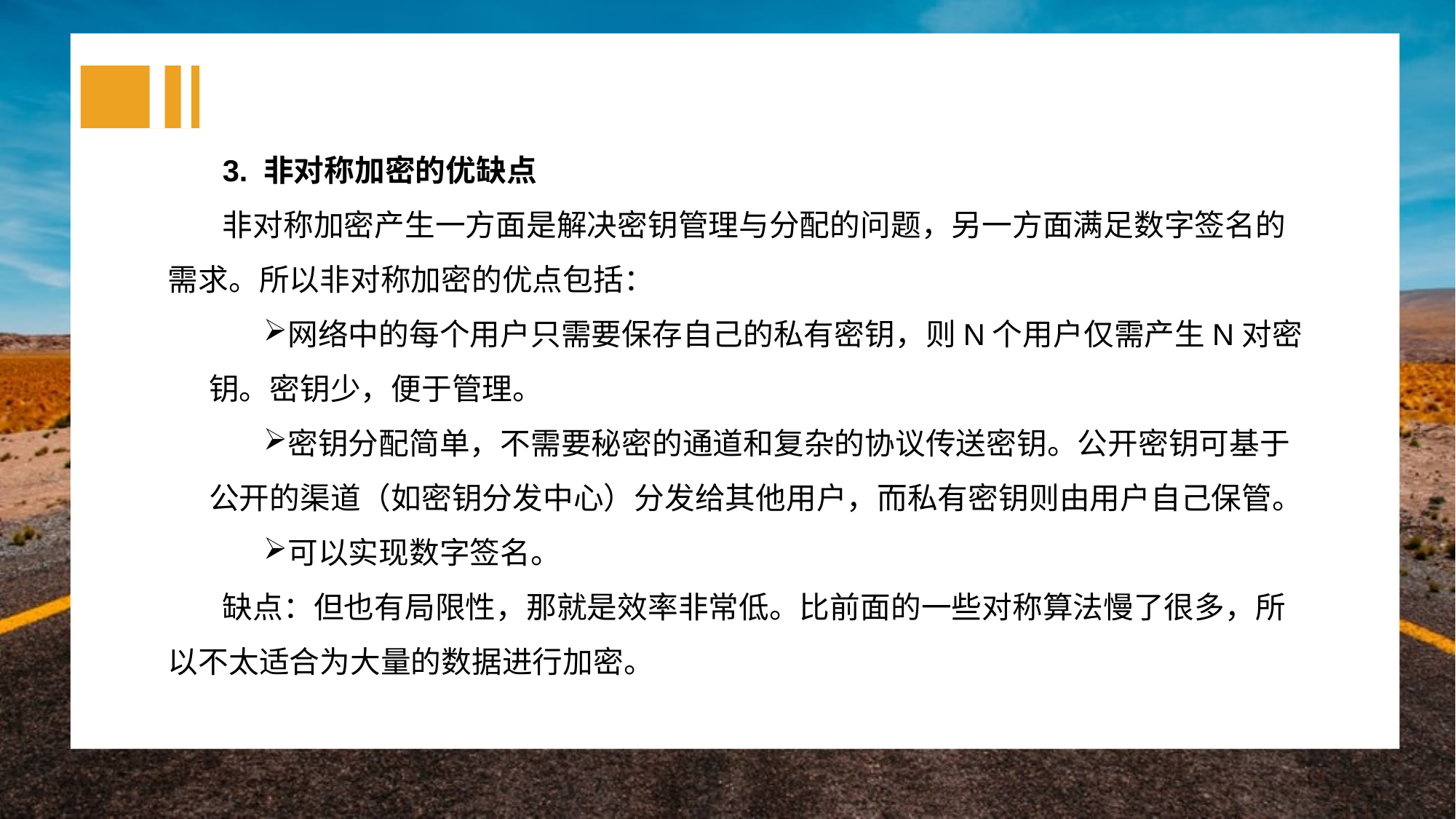

3. 非对称加密的优缺点
非对称加密产生一方面是解决密钥管理与分配的问题，另一方面满足数字签名的需求。所以非对称加密的优点包括：
网络中的每个用户只需要保存自己的私有密钥，则N个用户仅需产生N对密钥。密钥少，便于管理。
密钥分配简单，不需要秘密的通道和复杂的协议传送密钥。公开密钥可基于公开的渠道（如密钥分发中心）分发给其他用户，而私有密钥则由用户自己保管。
可以实现数字签名。
缺点：但也有局限性，那就是效率非常低。比前面的一些对称算法慢了很多，所以不太适合为大量的数据进行加密。